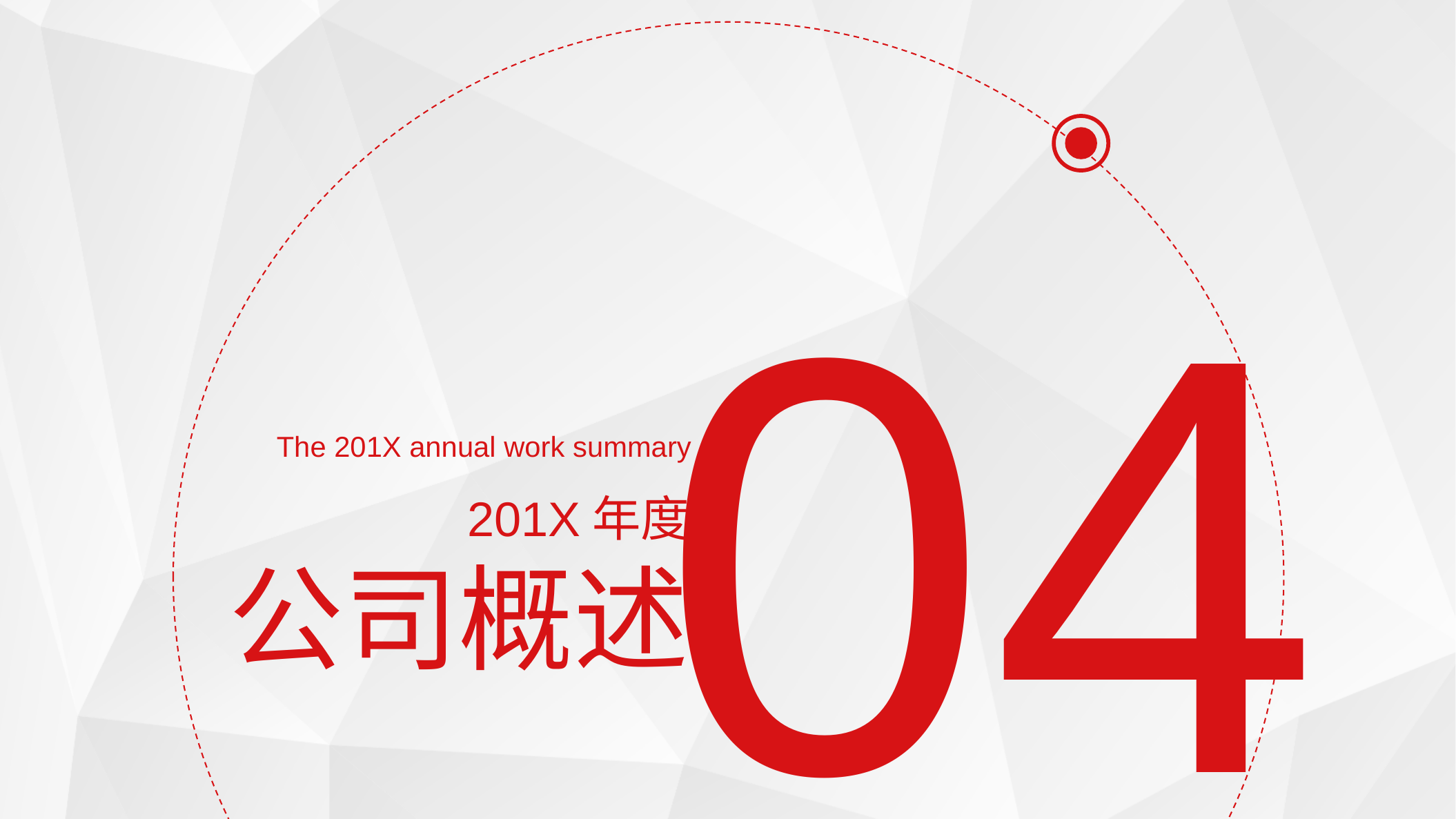

04
The 201X annual work summary
201X年度
公司概述